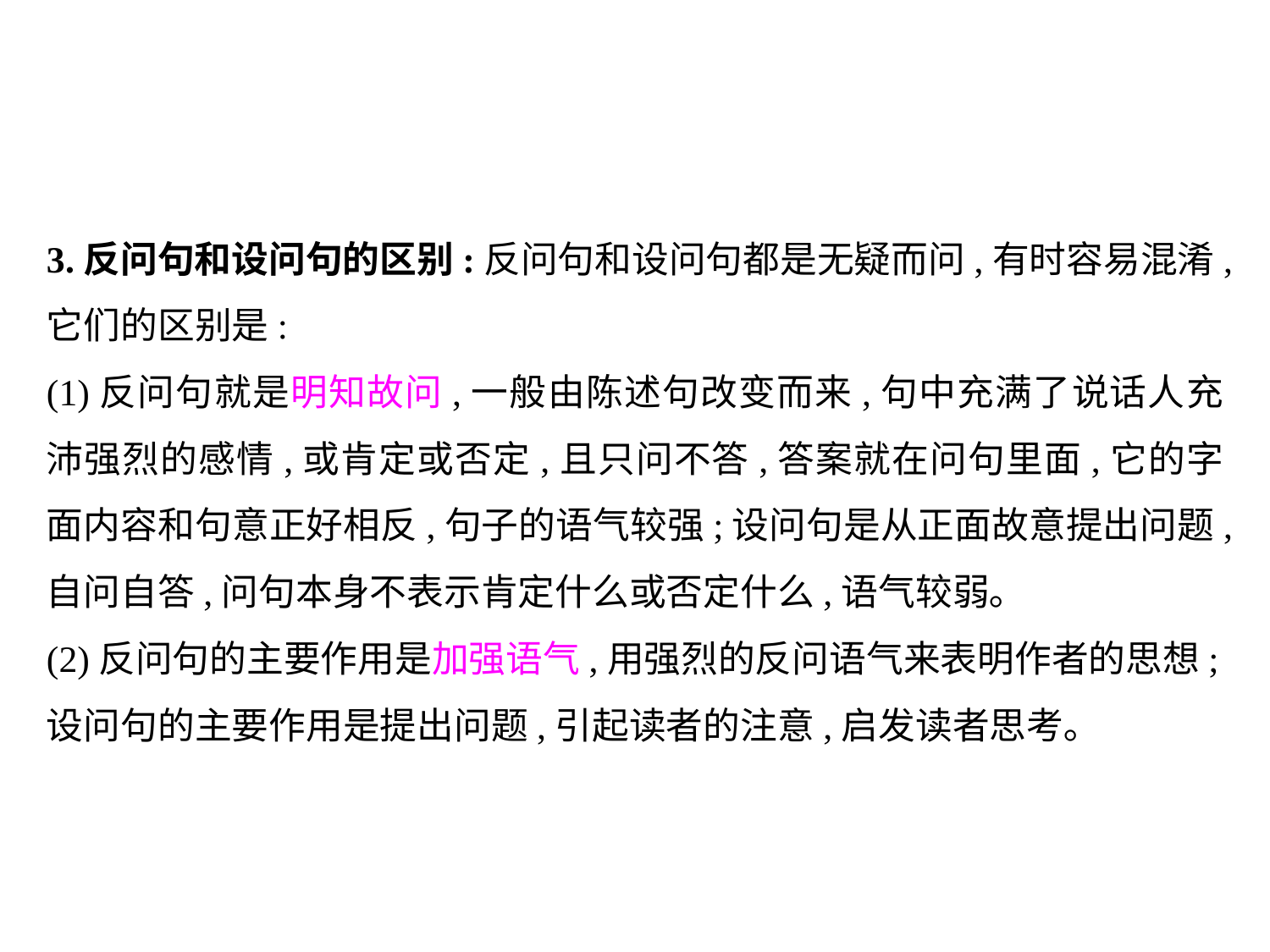

3.反问句和设问句的区别:反问句和设问句都是无疑而问,有时容易混淆,它们的区别是:
(1)反问句就是明知故问,一般由陈述句改变而来,句中充满了说话人充沛强烈的感情,或肯定或否定,且只问不答,答案就在问句里面,它的字面内容和句意正好相反,句子的语气较强;设问句是从正面故意提出问题,自问自答,问句本身不表示肯定什么或否定什么,语气较弱｡
(2)反问句的主要作用是加强语气,用强烈的反问语气来表明作者的思想;设问句的主要作用是提出问题,引起读者的注意,启发读者思考｡